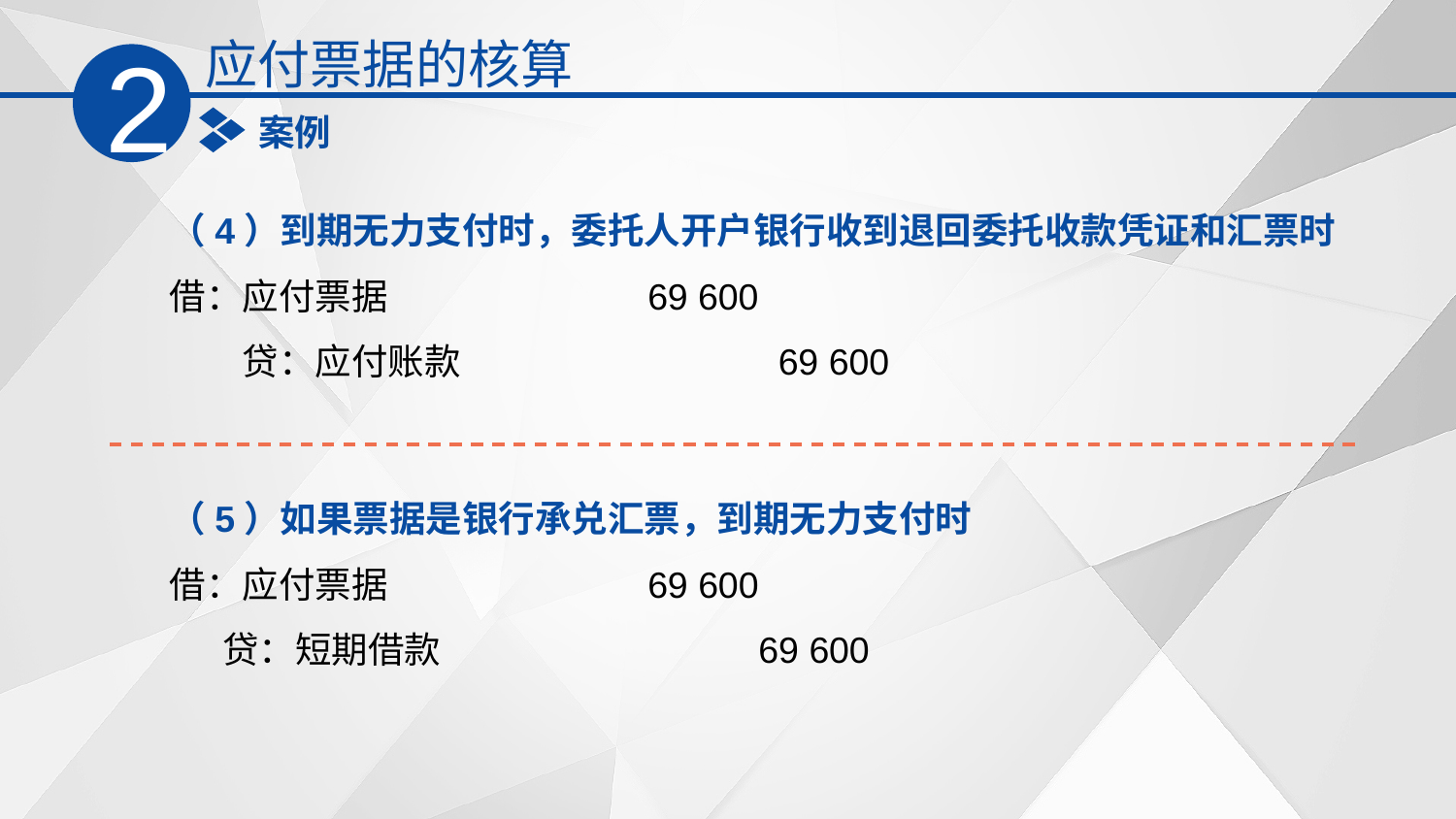

应付票据的核算
2

案例

（4）到期无力支付时，委托人开户银行收到退回委托收款凭证和汇票时
借：应付票据　                          69 600
　　贷：应付账款　                                 69 600
（5）如果票据是银行承兑汇票，到期无力支付时　借：应付票据　                          69 600
　  贷：短期借款　                                 69 600